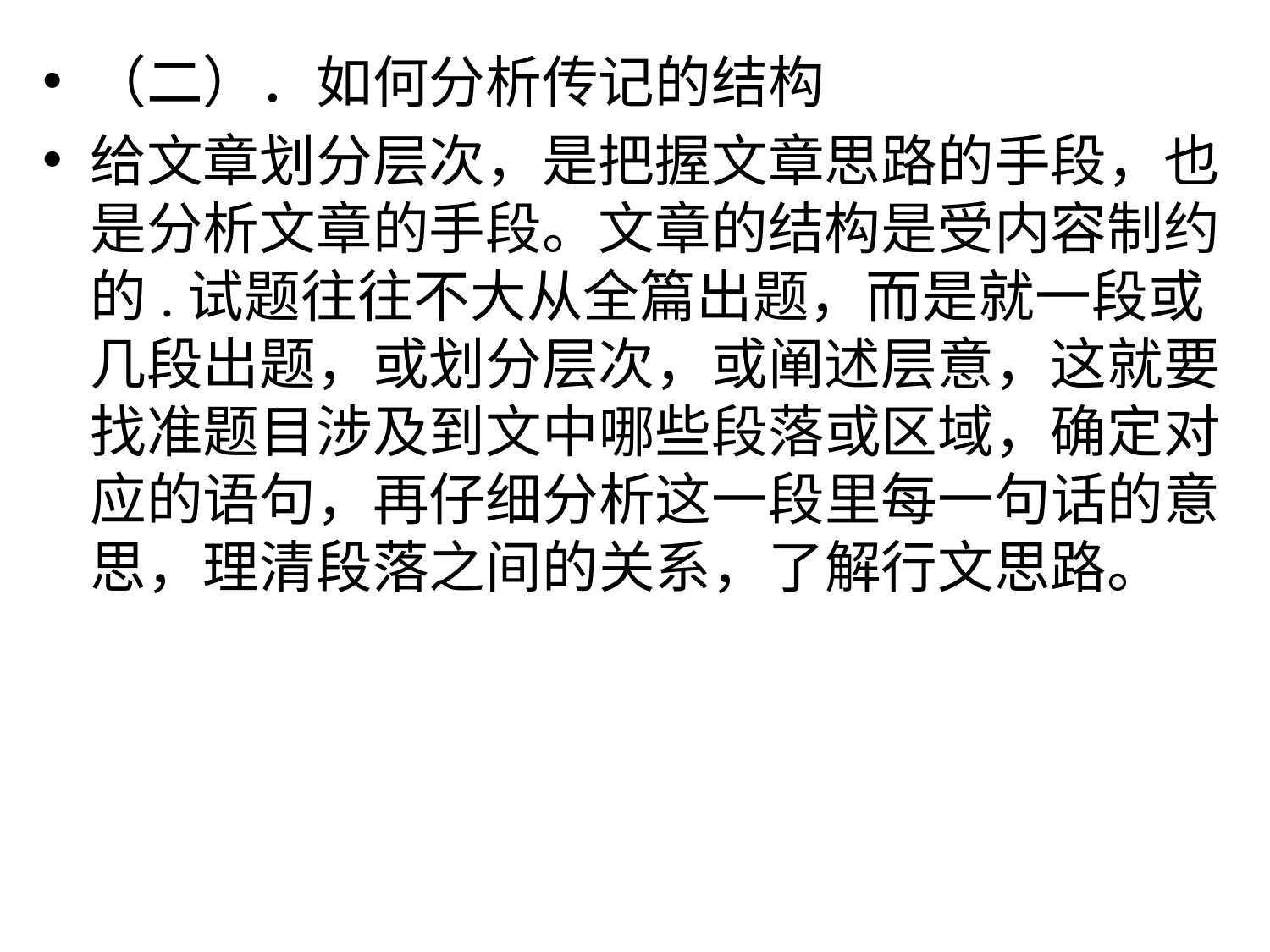

（二）．如何分析传记的结构
给文章划分层次，是把握文章思路的手段，也是分析文章的手段。文章的结构是受内容制约的.试题往往不大从全篇出题，而是就一段或几段出题，或划分层次，或阐述层意，这就要找准题目涉及到文中哪些段落或区域，确定对应的语句，再仔细分析这一段里每一句话的意思，理清段落之间的关系，了解行文思路。